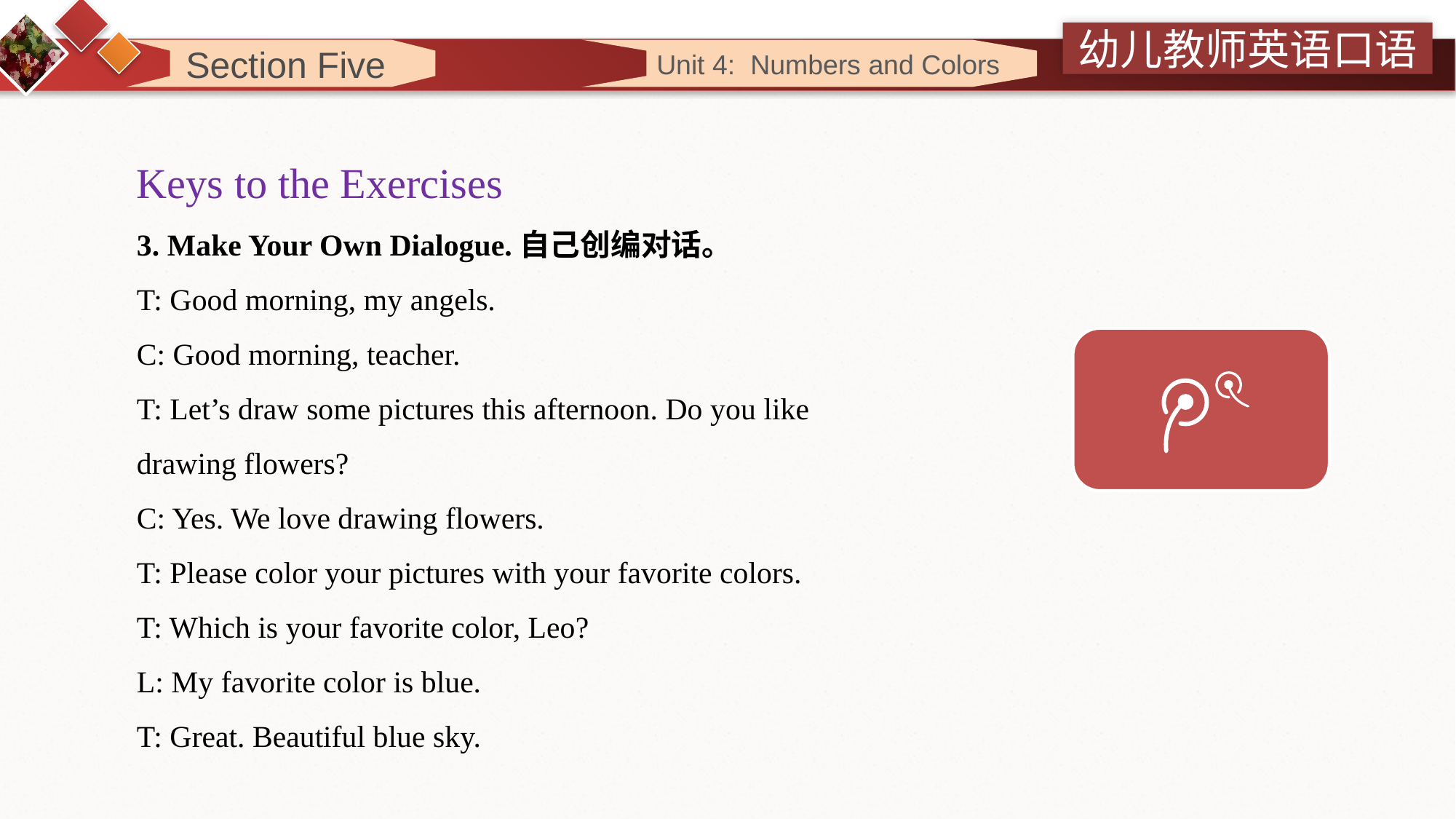

Section Five
     Unit 4:  Numbers and Colors
Keys to the Exercises
3. Make Your Own Dialogue.自己创编对话。
T: Good morning, my angels.
C: Good morning, teacher.
T: Let’s draw some pictures this afternoon. Do you like drawing flowers?
C: Yes. We love drawing flowers.
T: Please color your pictures with your favorite colors.
T: Which is your favorite color, Leo?
L: My favorite color is blue.
T: Great. Beautiful blue sky.